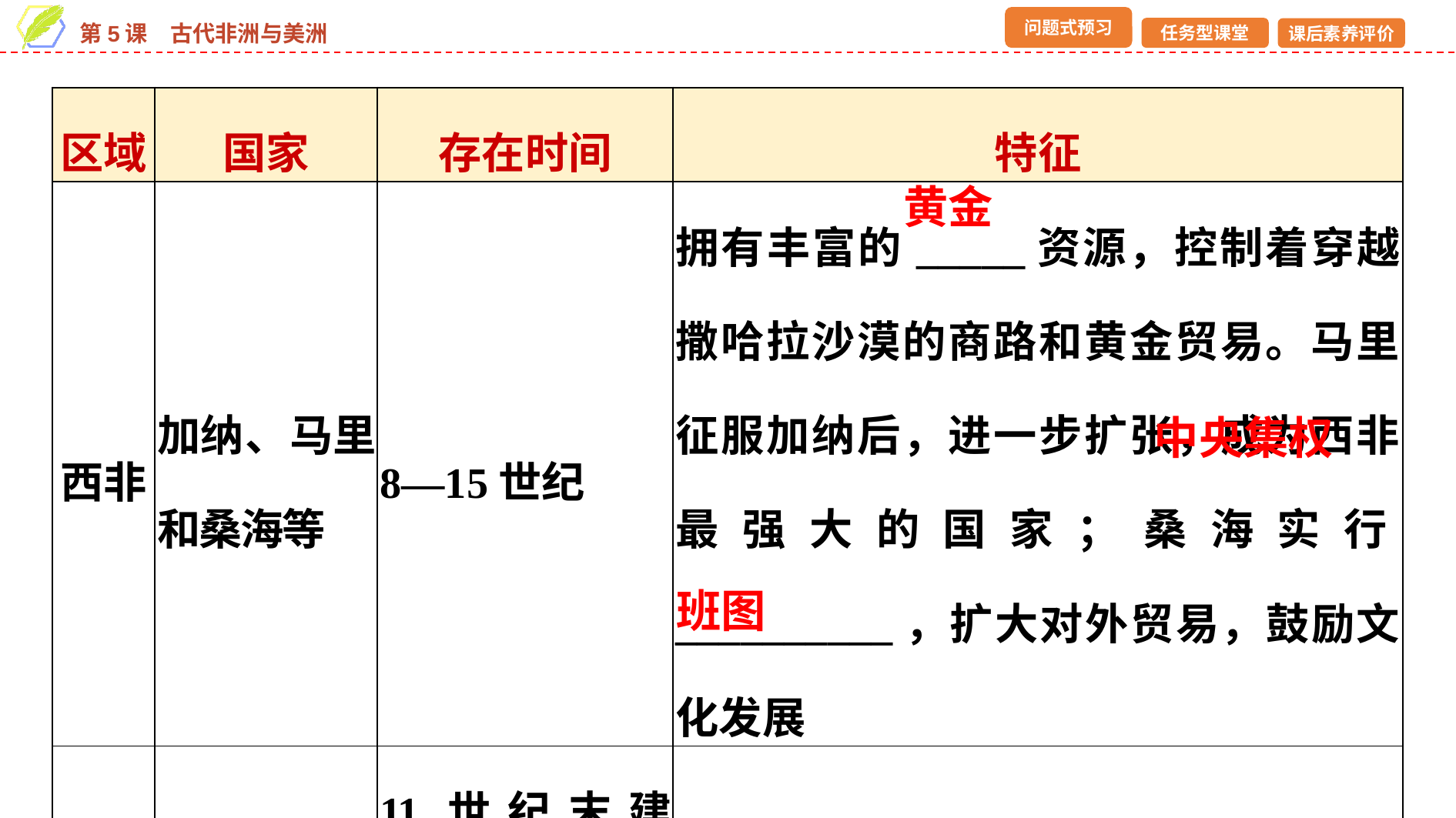

| 区域 | 国家 | 存在时间 | 特征 |
| --- | --- | --- | --- |
| 西非 | 加纳、马里和桑海等 | 8—15世纪 | 拥有丰富的\_\_\_\_\_资源，控制着穿越撒哈拉沙漠的商路和黄金贸易。马里征服加纳后，进一步扩张，成为西非最强大的国家；桑海实行\_\_\_\_\_\_\_\_\_\_，扩大对外贸易，鼓励文化发展 |
| 南非 | 津巴布韦 | 11世纪末建立，14—15世纪进入鼎盛时期 | \_\_\_\_人建立，鼎盛时期包括今南非的部分地区都被纳入它的统治之下 |
黄金
中央集权
班图